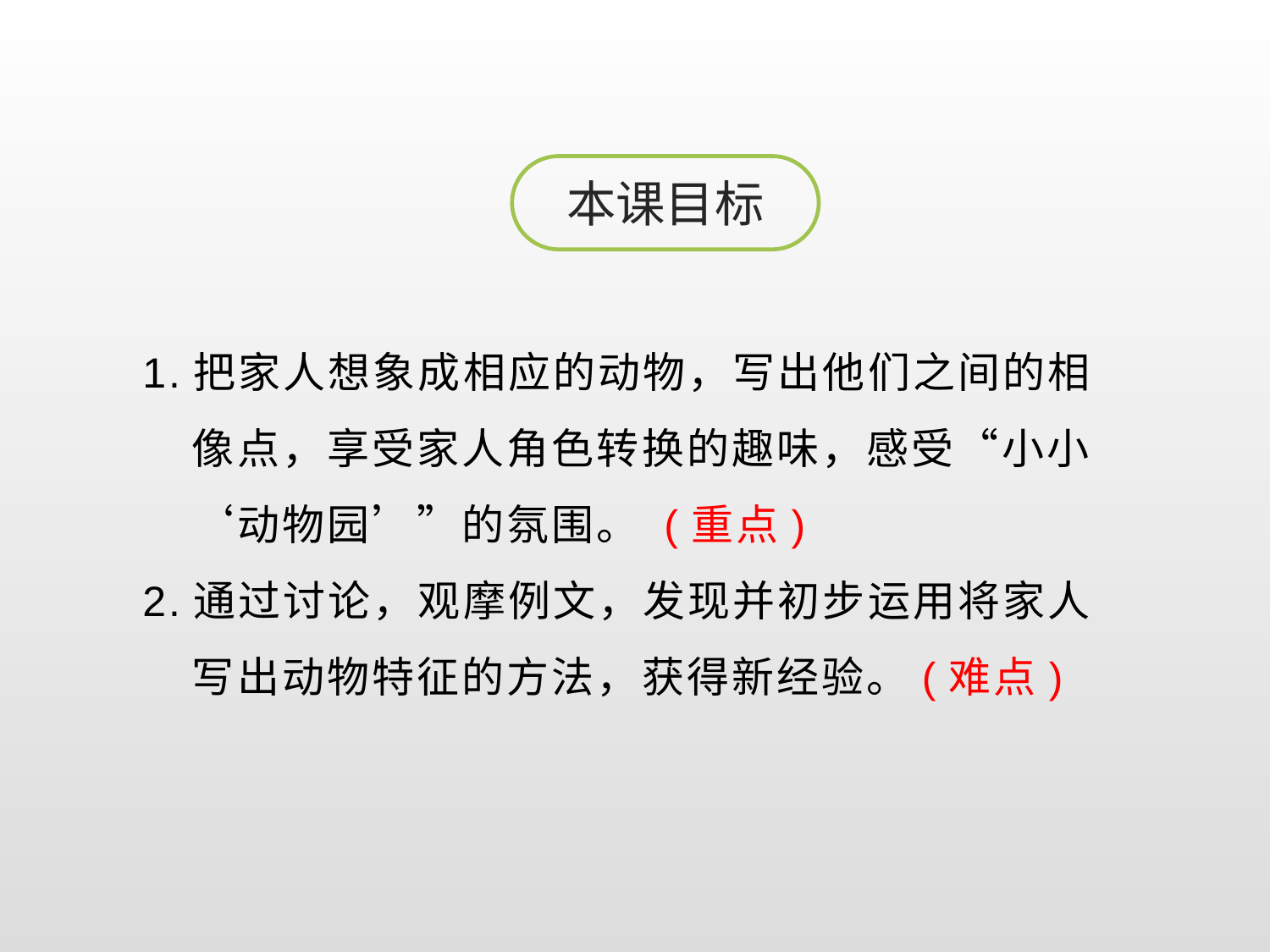

本课目标
1.把家人想象成相应的动物，写出他们之间的相像点，享受家人角色转换的趣味，感受“小小‘动物园’”的氛围。 (重点)
2.通过讨论，观摩例文，发现并初步运用将家人写出动物特征的方法，获得新经验。(难点)